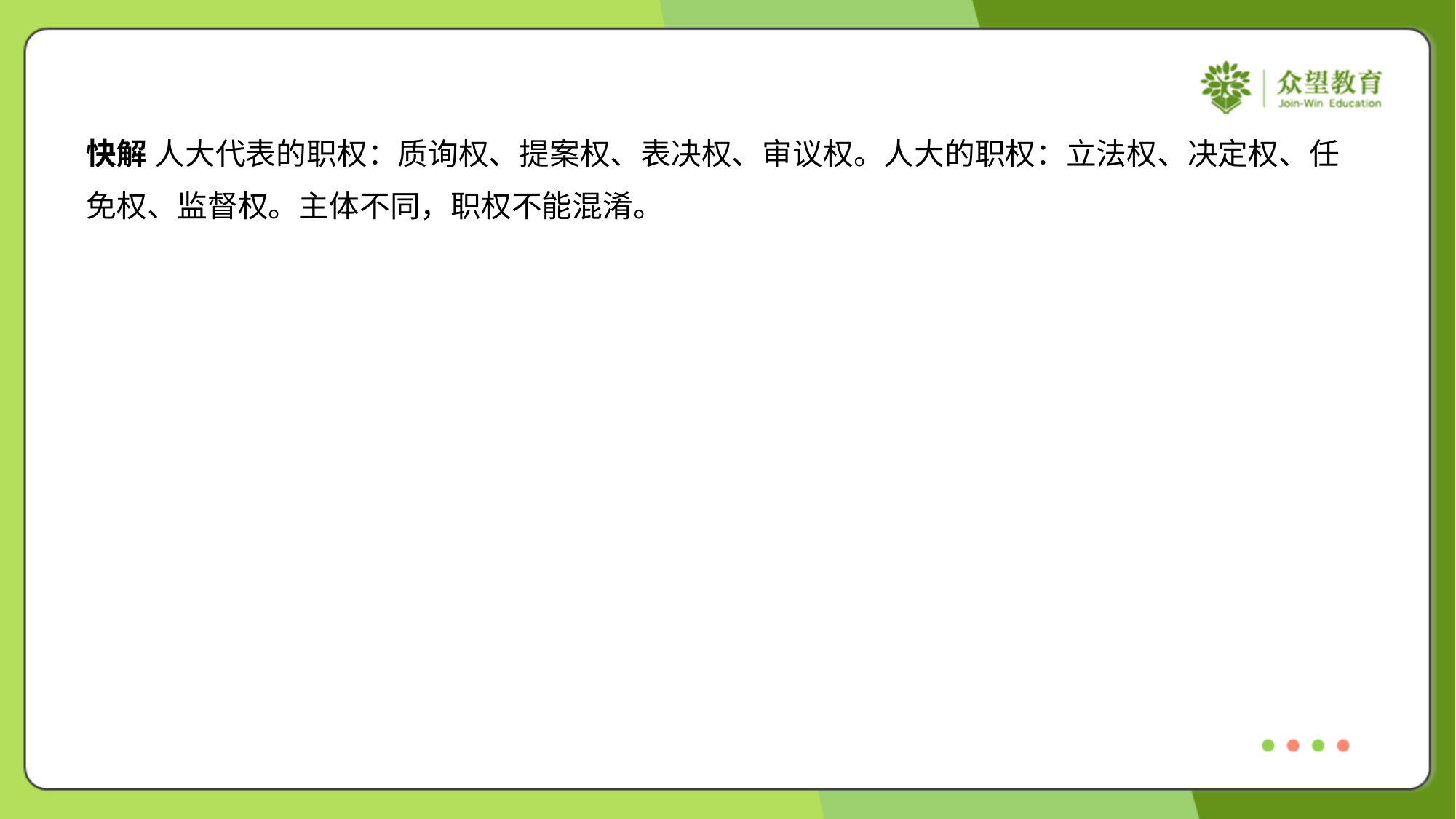

快解 人大代表的职权：质询权、提案权、表决权、审议权。人大的职权：立法权、决定权、任
免权、监督权。主体不同，职权不能混淆。